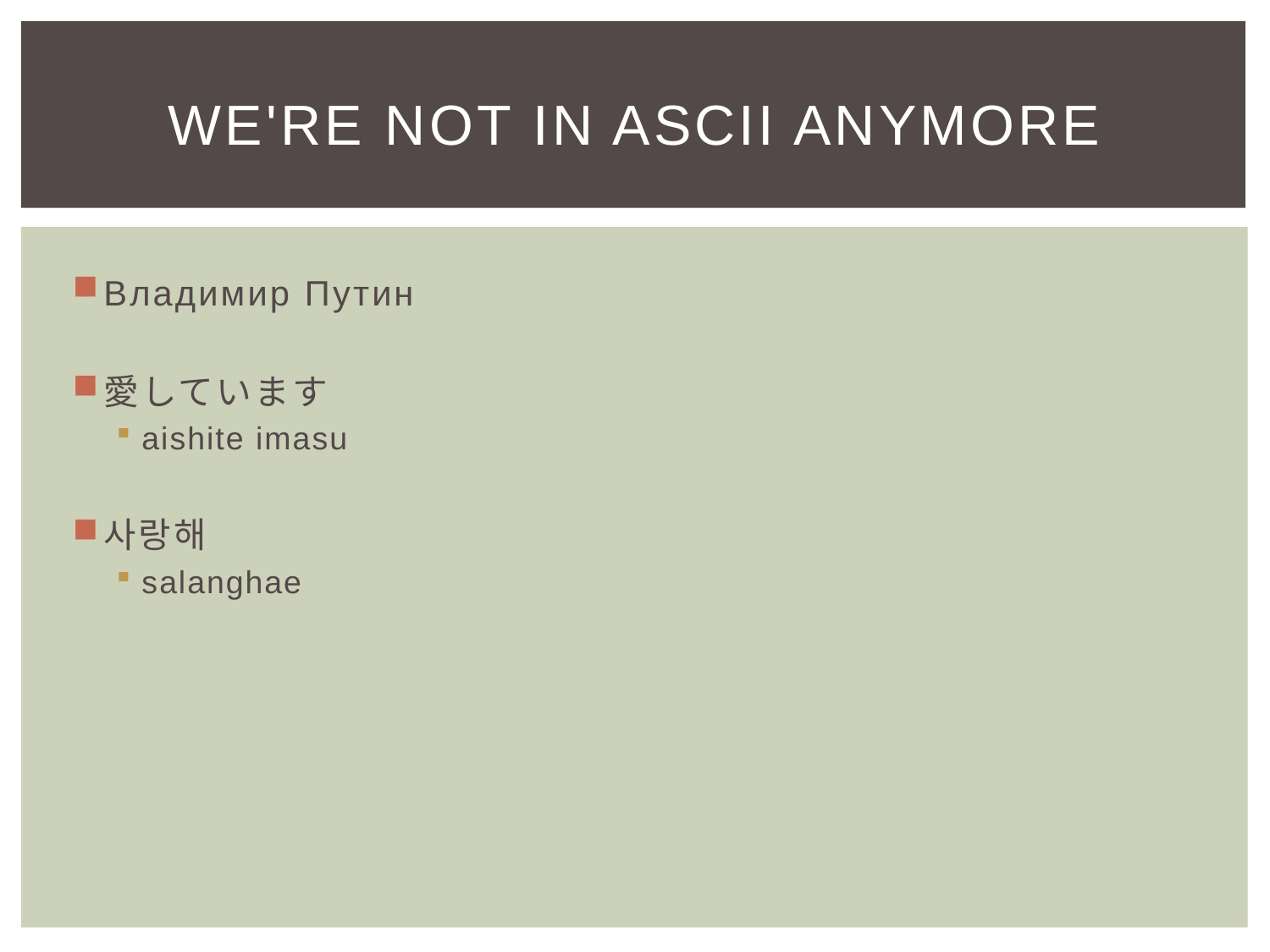

# We're Not in ASCII Anymore
Владимир Путин

愛しています
aishite imasu

사랑해
salanghae